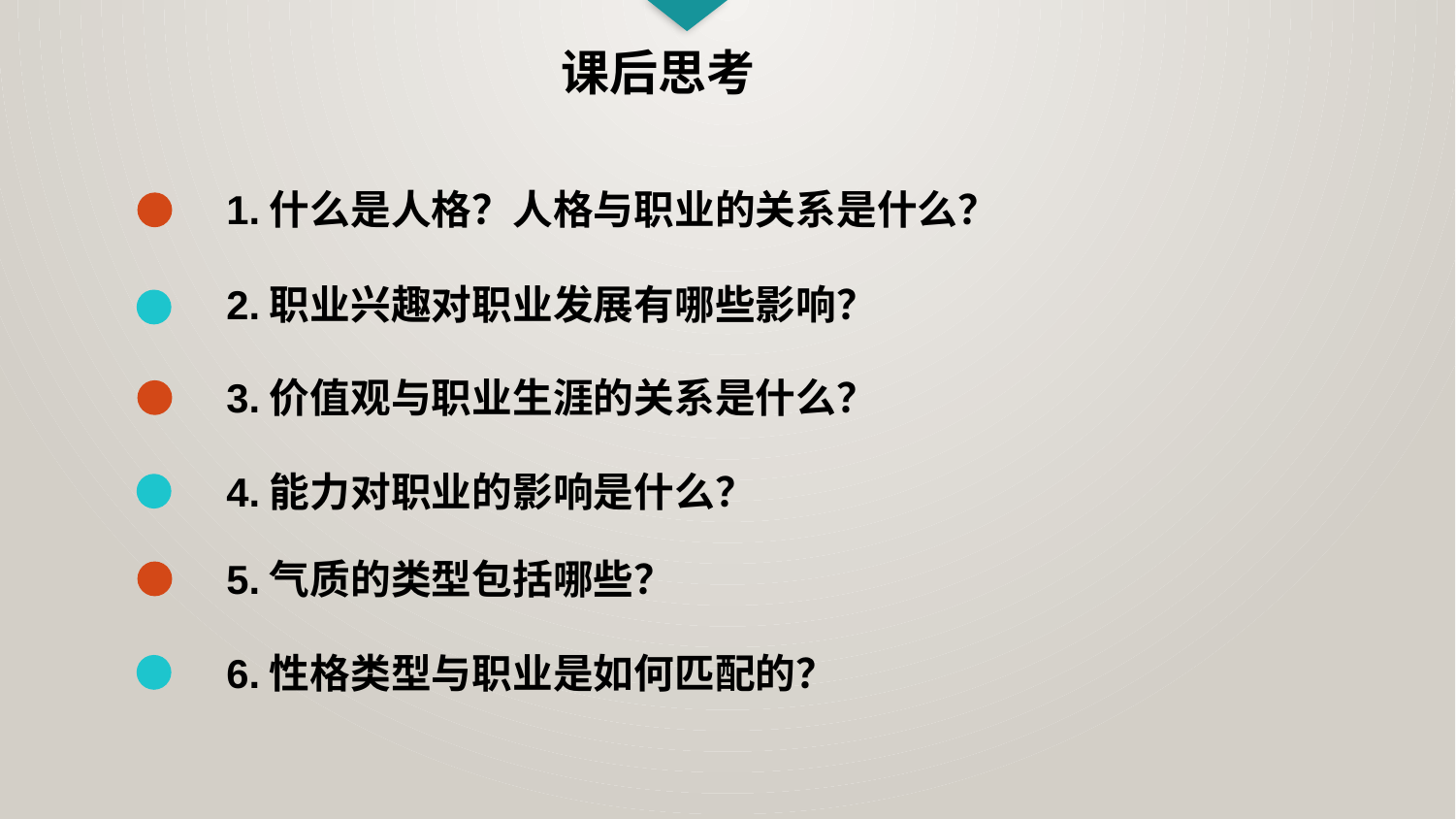

课后思考
1.什么是人格？人格与职业的关系是什么？

2.职业兴趣对职业发展有哪些影响？

3.价值观与职业生涯的关系是什么？

4.能力对职业的影响是什么？

5.气质的类型包括哪些？

6.性格类型与职业是如何匹配的？

82